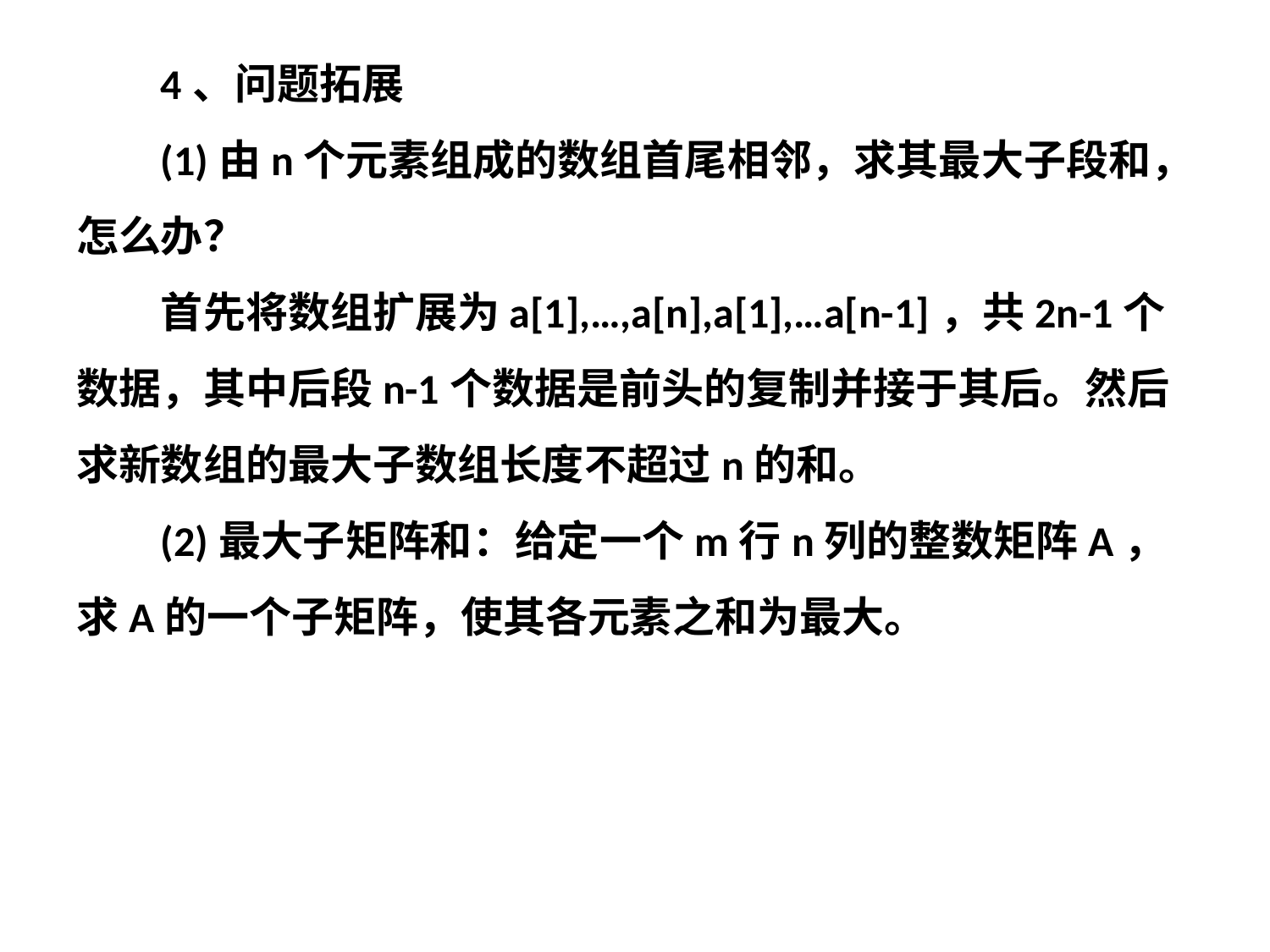

4、问题拓展
(1)由n个元素组成的数组首尾相邻，求其最大子段和，怎么办？
首先将数组扩展为a[1],…,a[n],a[1],…a[n-1]，共2n-1个数据，其中后段n-1个数据是前头的复制并接于其后。然后求新数组的最大子数组长度不超过n的和。
(2)最大子矩阵和：给定一个m行n列的整数矩阵A，求A的一个子矩阵，使其各元素之和为最大。